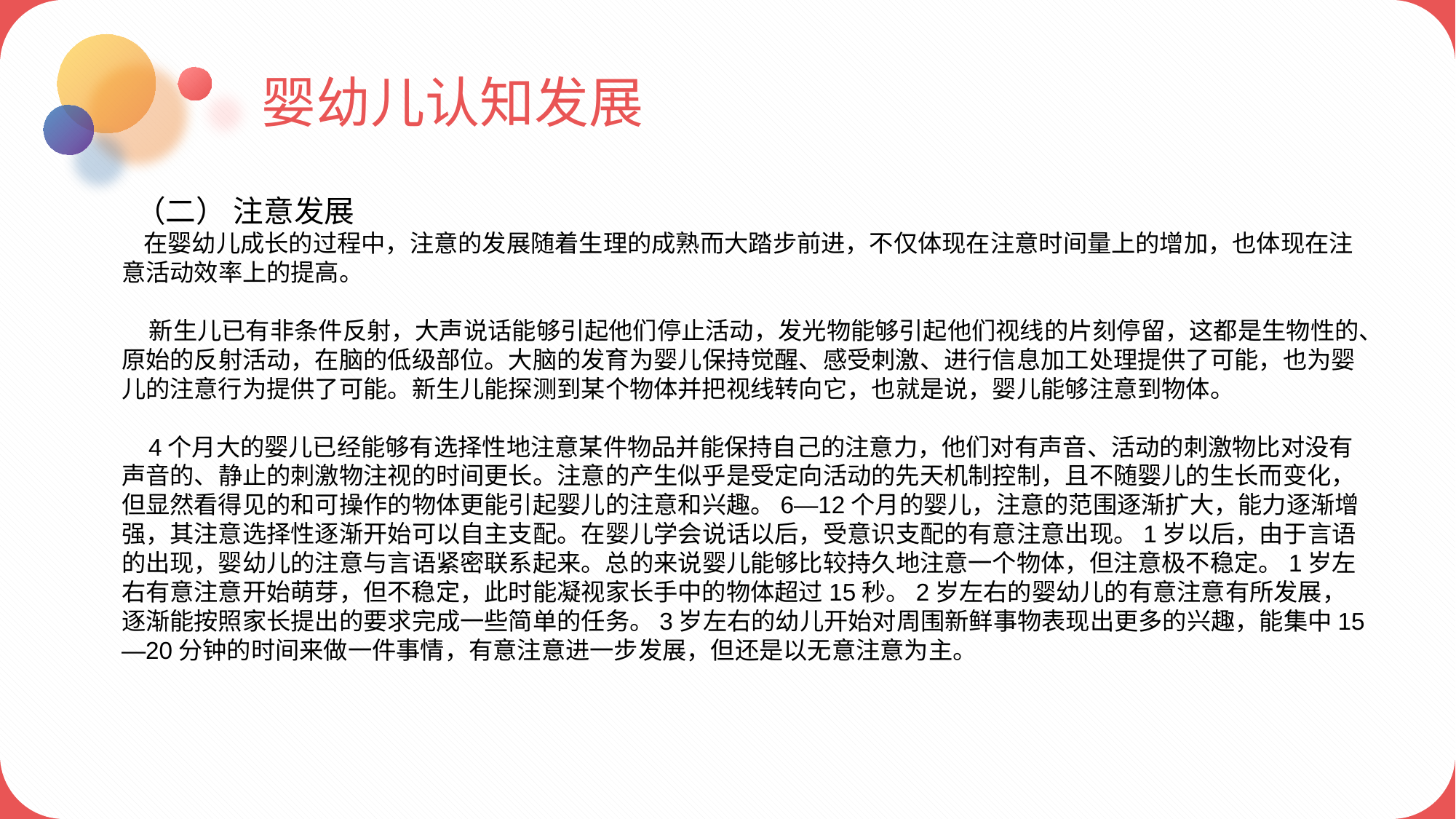

婴幼儿认知发展
 （二） 注意发展
   在婴幼儿成长的过程中，注意的发展随着生理的成熟而大踏步前进，不仅体现在注意时间量上的增加，也体现在注意活动效率上的提高。

    新生儿已有非条件反射，大声说话能够引起他们停止活动，发光物能够引起他们视线的片刻停留，这都是生物性的、原始的反射活动，在脑的低级部位。大脑的发育为婴儿保持觉醒、感受刺激、进行信息加工处理提供了可能，也为婴儿的注意行为提供了可能。新生儿能探测到某个物体并把视线转向它，也就是说，婴儿能够注意到物体。

    4个月大的婴儿已经能够有选择性地注意某件物品并能保持自己的注意力，他们对有声音、活动的刺激物比对没有声音的、静止的刺激物注视的时间更长。注意的产生似乎是受定向活动的先天机制控制，且不随婴儿的生长而变化，但显然看得见的和可操作的物体更能引起婴儿的注意和兴趣。6—12个月的婴儿，注意的范围逐渐扩大，能力逐渐增强，其注意选择性逐渐开始可以自主支配。在婴儿学会说话以后，受意识支配的有意注意出现。1岁以后，由于言语的出现，婴幼儿的注意与言语紧密联系起来。总的来说婴儿能够比较持久地注意一个物体，但注意极不稳定。1岁左右有意注意开始萌芽，但不稳定，此时能凝视家长手中的物体超过15秒。2岁左右的婴幼儿的有意注意有所发展，逐渐能按照家长提出的要求完成一些简单的任务。3岁左右的幼儿开始对周围新鲜事物表现出更多的兴趣，能集中15—20分钟的时间来做一件事情，有意注意进一步发展，但还是以无意注意为主。